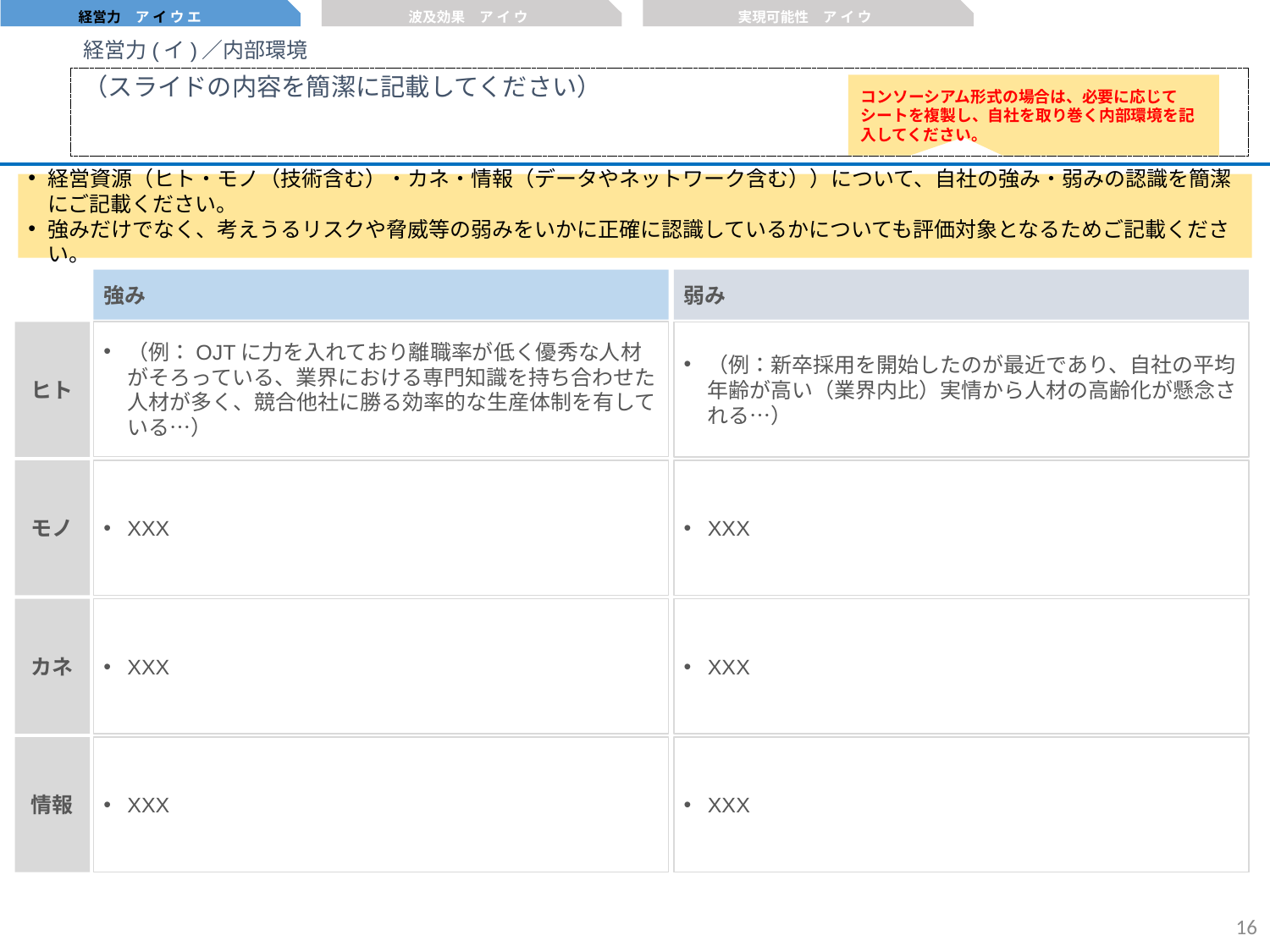

経営力　ア イ ウ エ
波及効果　ア イ ウ
実現可能性　ア イ ウ
経営力(イ)／内部環境
（スライドの内容を簡潔に記載してください）
コンソーシアム形式の場合は、必要に応じてシートを複製し、自社を取り巻く内部環境を記入してください。
経営資源（ヒト・モノ（技術含む）・カネ・情報（データやネットワーク含む））について、自社の強み・弱みの認識を簡潔にご記載ください。
強みだけでなく、考えうるリスクや脅威等の弱みをいかに正確に認識しているかについても評価対象となるためご記載ください。
強み
弱み
（例：OJTに力を入れており離職率が低く優秀な人材がそろっている、業界における専門知識を持ち合わせた人材が多く、競合他社に勝る効率的な生産体制を有している…）
ヒト
（例：新卒採用を開始したのが最近であり、自社の平均年齢が高い（業界内比）実情から人材の高齢化が懸念される…）
モノ
XXX
XXX
カネ
XXX
XXX
情報
XXX
XXX
16